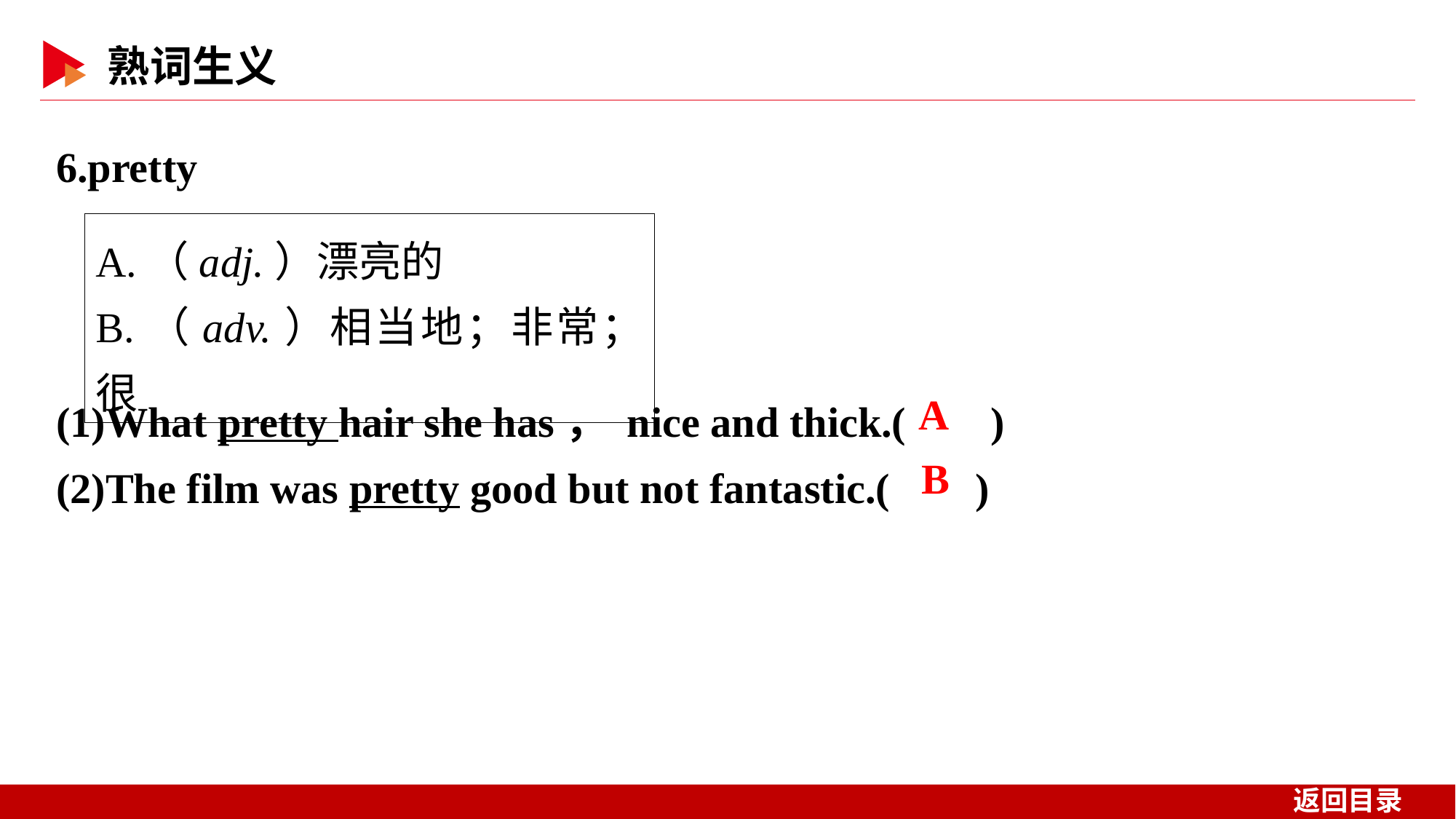

6.pretty
A.（adj.）漂亮的
B.（adv.）相当地；非常；很
(1)What pretty hair she has， nice and thick.(        )
(2)The film was pretty good but not fantastic.(        )
   A
   B